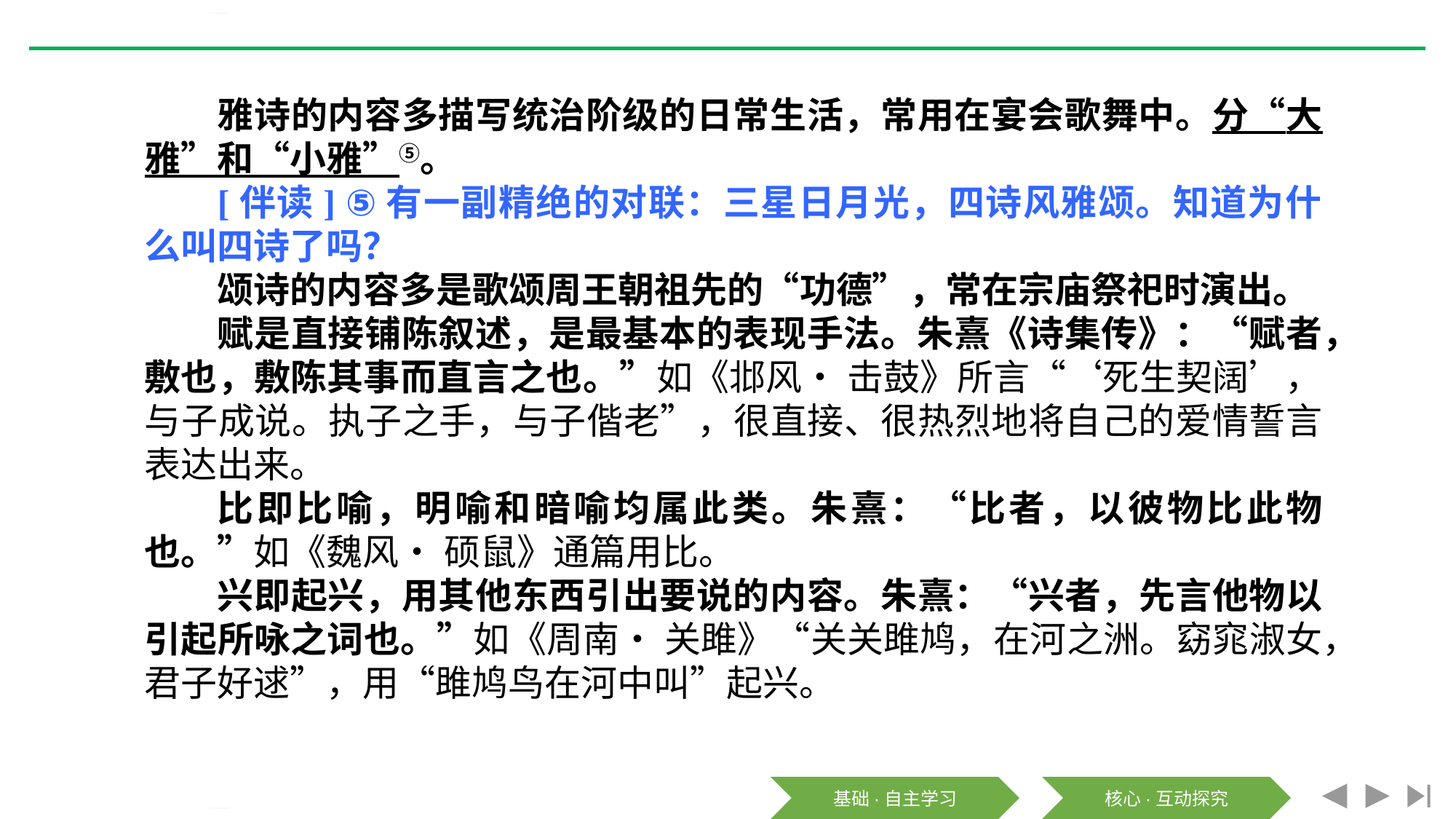

《芣苢》《文氏外孙入村收麦》PPT
雅诗的内容多描写统治阶级的日常生活，常用在宴会歌舞中。分“大雅”和“小雅”⑤。
[伴读] ⑤有一副精绝的对联：三星日月光，四诗风雅颂。知道为什么叫四诗了吗？
颂诗的内容多是歌颂周王朝祖先的“功德”，常在宗庙祭祀时演出。
赋是直接铺陈叙述，是最基本的表现手法。朱熹《诗集传》：“赋者，敷也，敷陈其事而直言之也。”如《邶风• 击鼓》所言“‘死生契阔’，与子成说。执子之手，与子偕老”，很直接、很热烈地将自己的爱情誓言表达出来。
比即比喻，明喻和暗喻均属此类。朱熹：“比者，以彼物比此物也。”如《魏风• 硕鼠》通篇用比。
兴即起兴，用其他东西引出要说的内容。朱熹：“兴者，先言他物以引起所咏之词也。”如《周南• 关雎》“关关雎鸠，在河之洲。窈窕淑女，君子好逑”，用“雎鸠鸟在河中叫”起兴。

《芣苢》《文氏外孙入村收麦》PPT